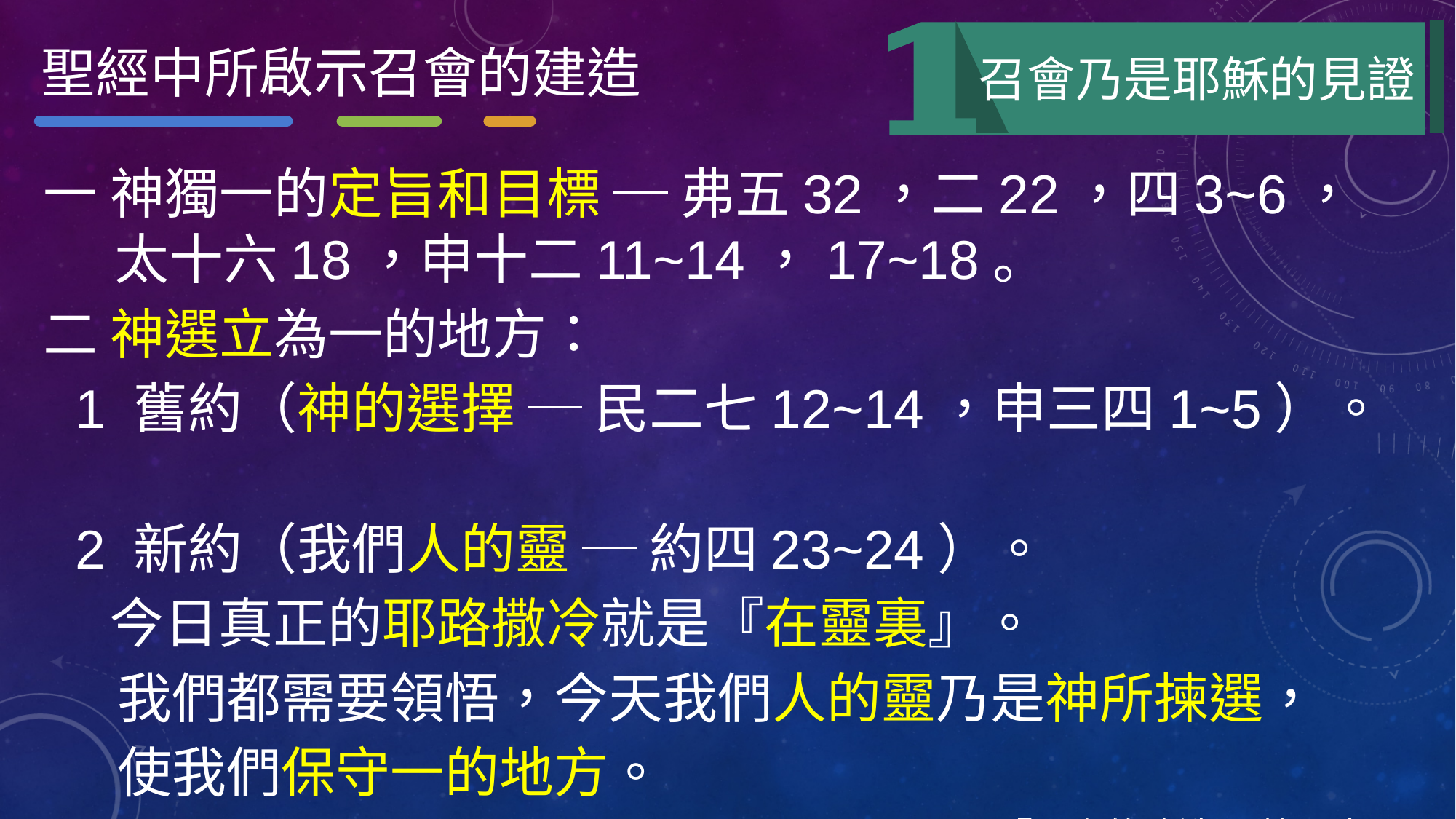

聖經中所啟示召會的建造
召會乃是耶穌的見證

一 神獨一的定旨和目標 ─ 弗五32，二22，四3~6，太十六18，申十二11~14，17~18。
二 神選立為一的地方：
1 舊約（神的選擇 ─ 民二七12~14，申三四1~5）。
2 新約（我們人的靈 ─ 約四23~24）。
     今日真正的耶路撒冷就是『在靈裏』。
     我們都需要領悟，今天我們人的靈乃是神所揀選，
     使我們保守一的地方。
『召會的建造』 第一章